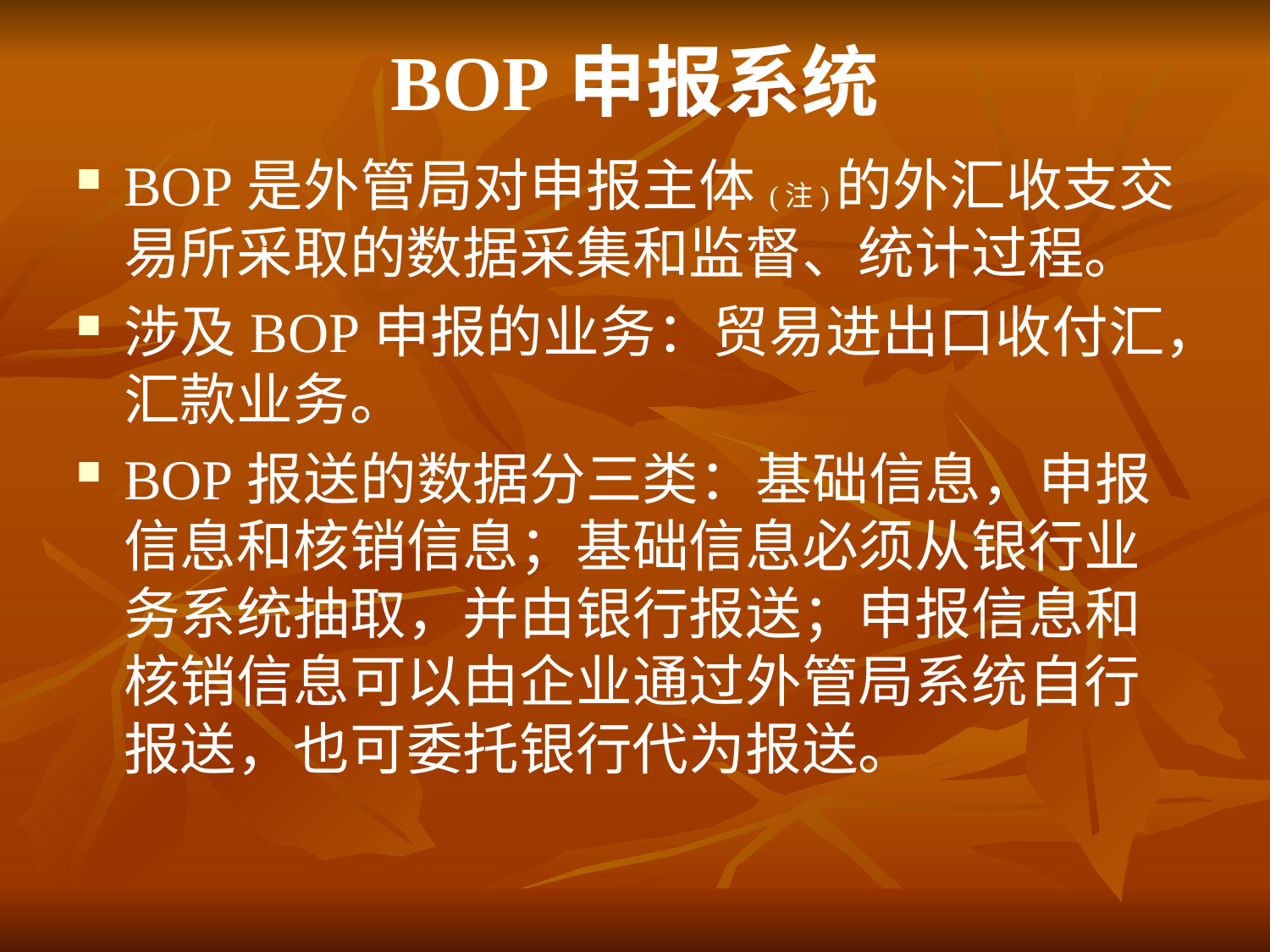

# BOP申报系统
BOP是外管局对申报主体(注)的外汇收支交易所采取的数据采集和监督、统计过程。
涉及BOP申报的业务：贸易进出口收付汇，汇款业务。
BOP报送的数据分三类：基础信息，申报信息和核销信息；基础信息必须从银行业务系统抽取，并由银行报送；申报信息和核销信息可以由企业通过外管局系统自行报送，也可委托银行代为报送。